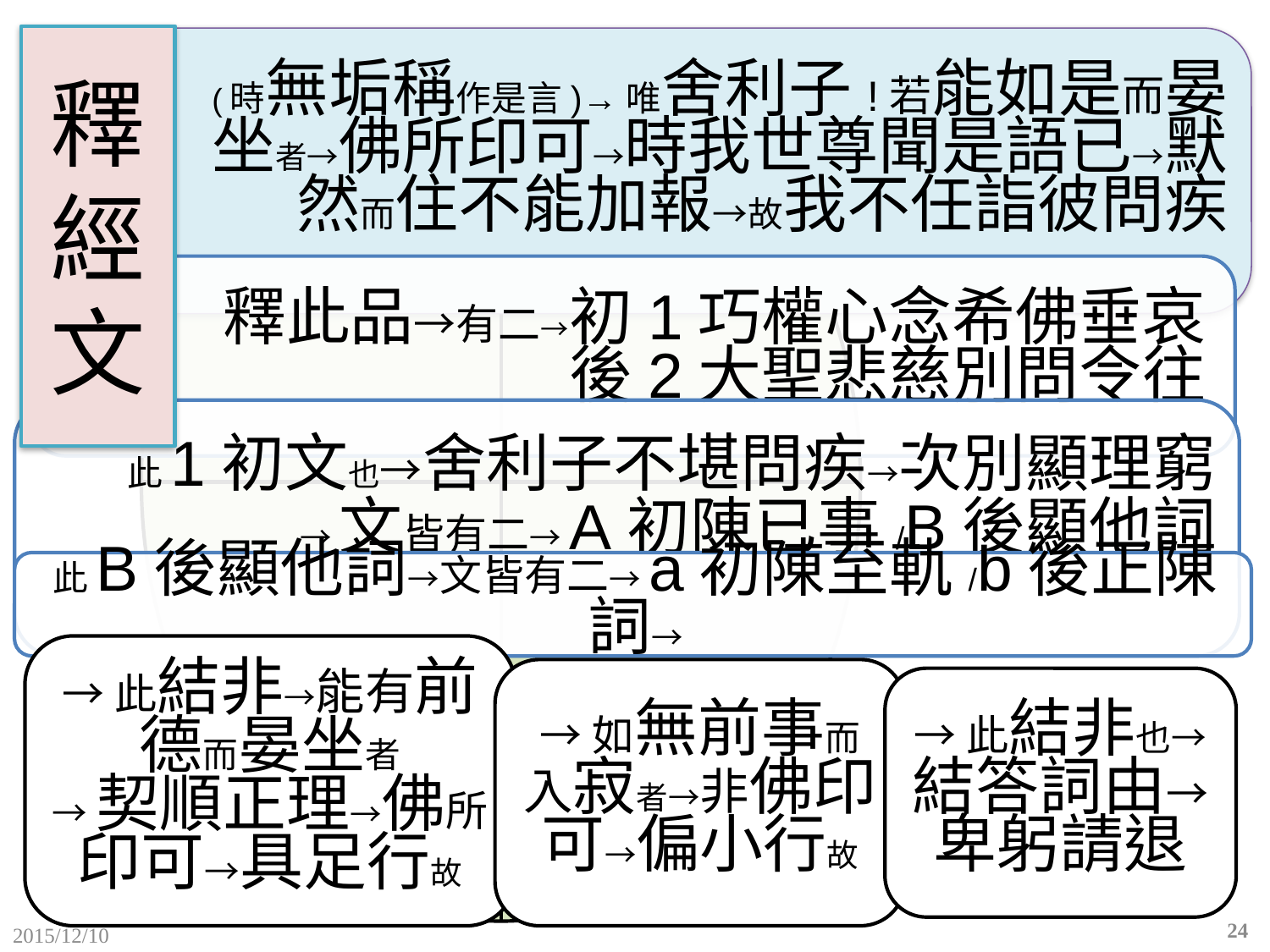

# 釋 經 文
(時無垢稱作是言)→唯舍利子!若能如是而晏坐者→佛所印可→時我世尊聞是語已→默然而住不能加報→故我不任詣彼問疾
釋此品→有二→初1巧權心念希佛垂哀
後2大聖悲慈別問令往
此1初文也→舍利子不堪問疾→次別顯理窮
→文皆有二→A初陳已事/B後顯他詞
此B後顯他詞→文皆有二→a初陳至軌/b後正陳詞→
→此結非→能有前德而晏坐者
→契順正理→佛所印可→具足行故
→如無前事而入寂者→非佛印可→偏小行故
→此結非也→
結答詞由→卑躬請退
24
2015/12/10